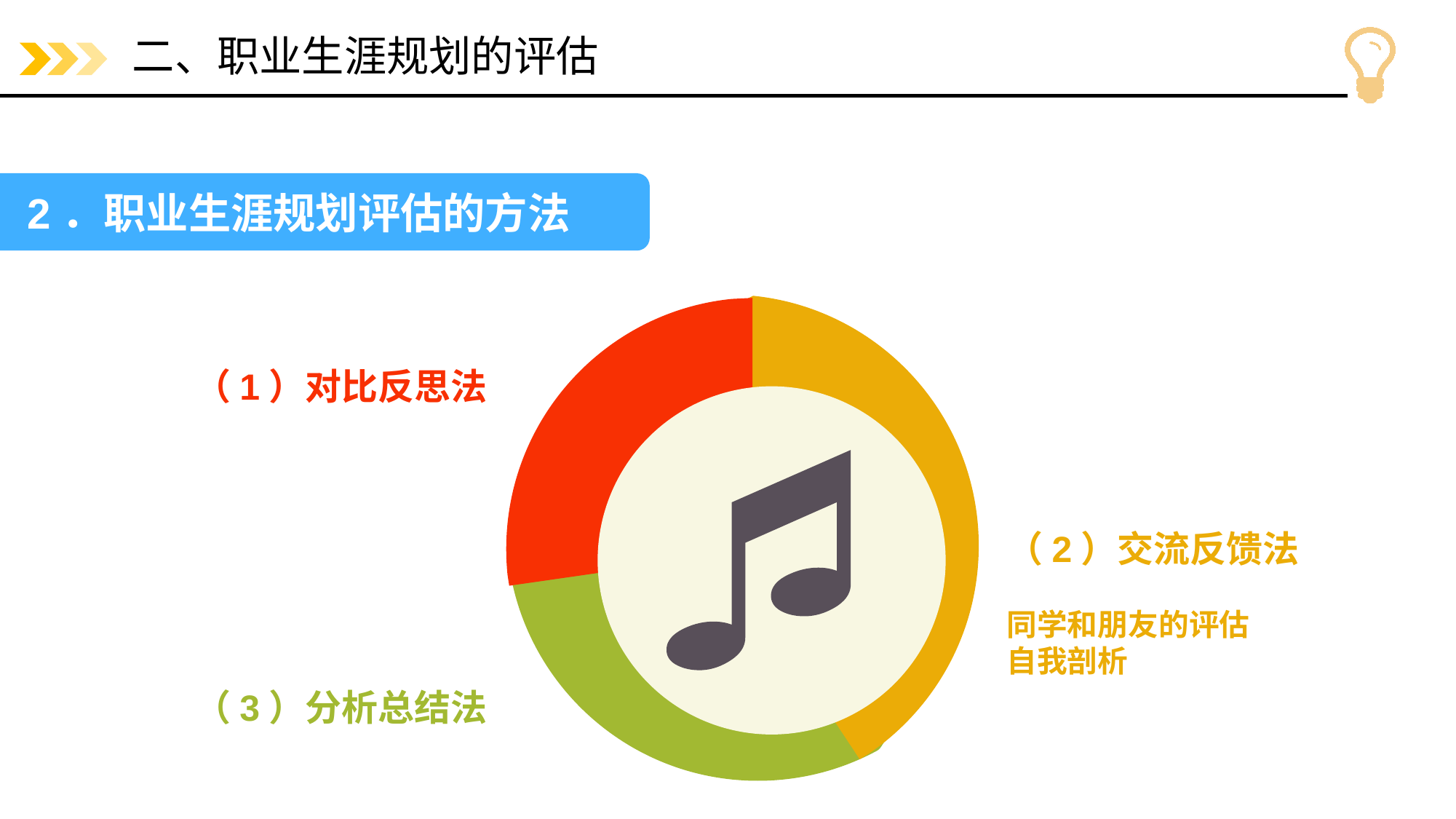

24
# 二、职业生涯规划的评估
2．职业生涯规划评估的方法

（1）对比反思法

（2）交流反馈法

同学和朋友的评估
自我剖析
（3）分析总结法